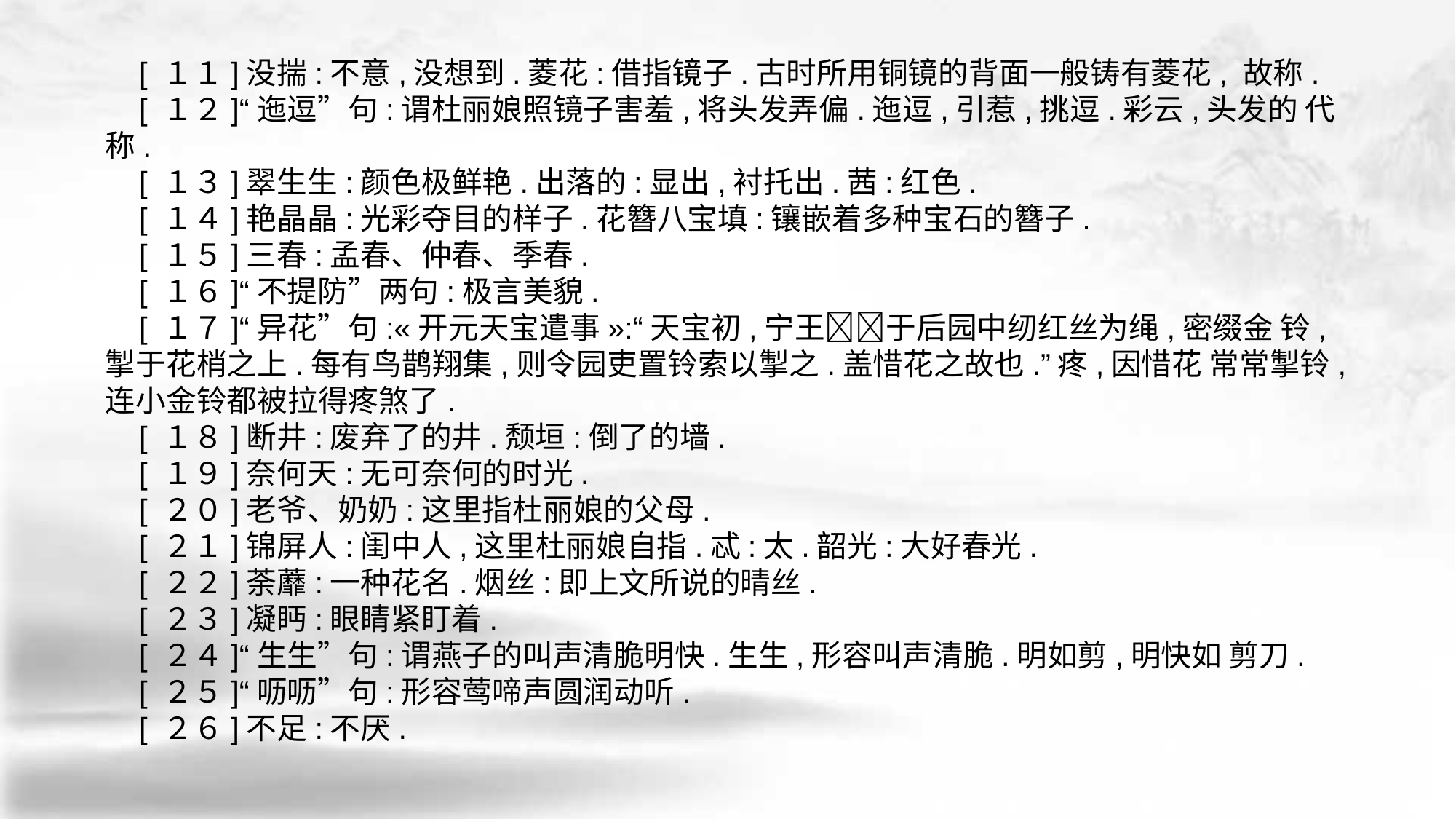

[ １１]没揣:不意,没想到.菱花:借指镜子.古时所用铜镜的背面一般铸有菱花, 故称.
    [ １２]“迤逗”句:谓杜丽娘照镜子害羞,将头发弄偏.迤逗,引惹,挑逗.彩云,头发的 代称.
    [ １３]翠生生:颜色极鲜艳.出落的:显出,衬托出.茜:红色.
    [ １４]艳晶晶:光彩夺目的样子.花簪八宝填:镶嵌着多种宝石的簪子.
    [ １５]三春:孟春、仲春、季春.
    [ １６]“不提防”两句:极言美貌.
    [ １７]“异花”句:«开元天宝遣事»:“天宝初,宁王􀆺􀆺于后园中纫红丝为绳,密缀金 铃,掣于花梢之上.每有鸟鹊翔集,则令园吏置铃索以掣之.盖惜花之故也.”疼,因惜花 常常掣铃,连小金铃都被拉得疼煞了.
    [ １８]断井:废弃了的井.颓垣:倒了的墙.
    [ １９]奈何天:无可奈何的时光.
    [ ２０]老爷、奶奶:这里指杜丽娘的父母.
    [ ２１]锦屏人:闺中人,这里杜丽娘自指.忒:太.韶光:大好春光.
    [ ２２]荼蘼:一种花名.烟丝:即上文所说的晴丝.
    [ ２３]凝眄:眼睛紧盯着.
    [ ２４]“生生”句:谓燕子的叫声清脆明快.生生,形容叫声清脆.明如剪,明快如 剪刀.
    [ ２５]“呖呖”句:形容莺啼声圆润动听.
    [ ２６]不足:不厌.